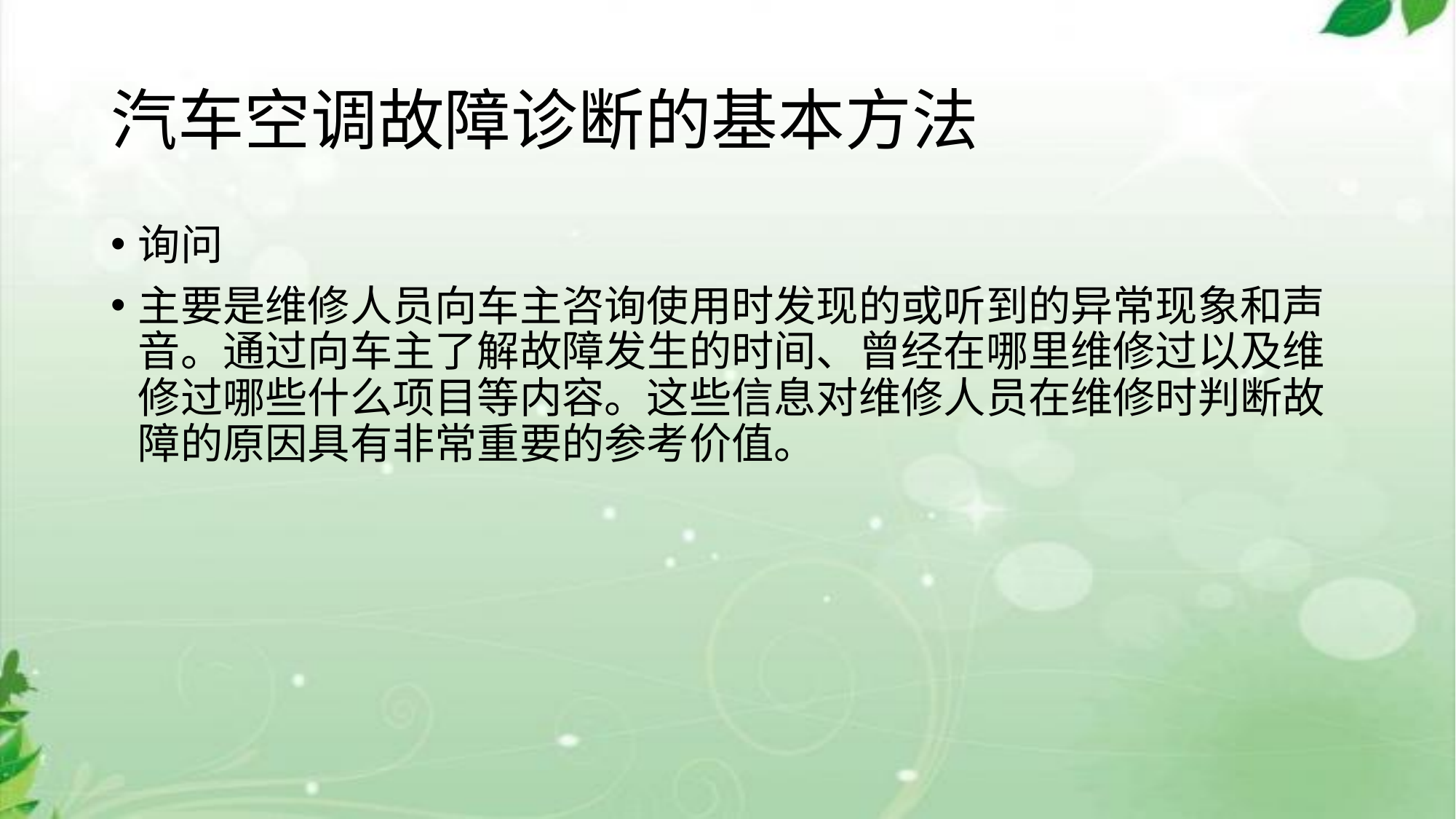

# 汽车空调故障诊断的基本方法
询问
主要是维修人员向车主咨询使用时发现的或听到的异常现象和声音。通过向车主了解故障发生的时间、曾经在哪里维修过以及维修过哪些什么项目等内容。这些信息对维修人员在维修时判断故障的原因具有非常重要的参考价值。